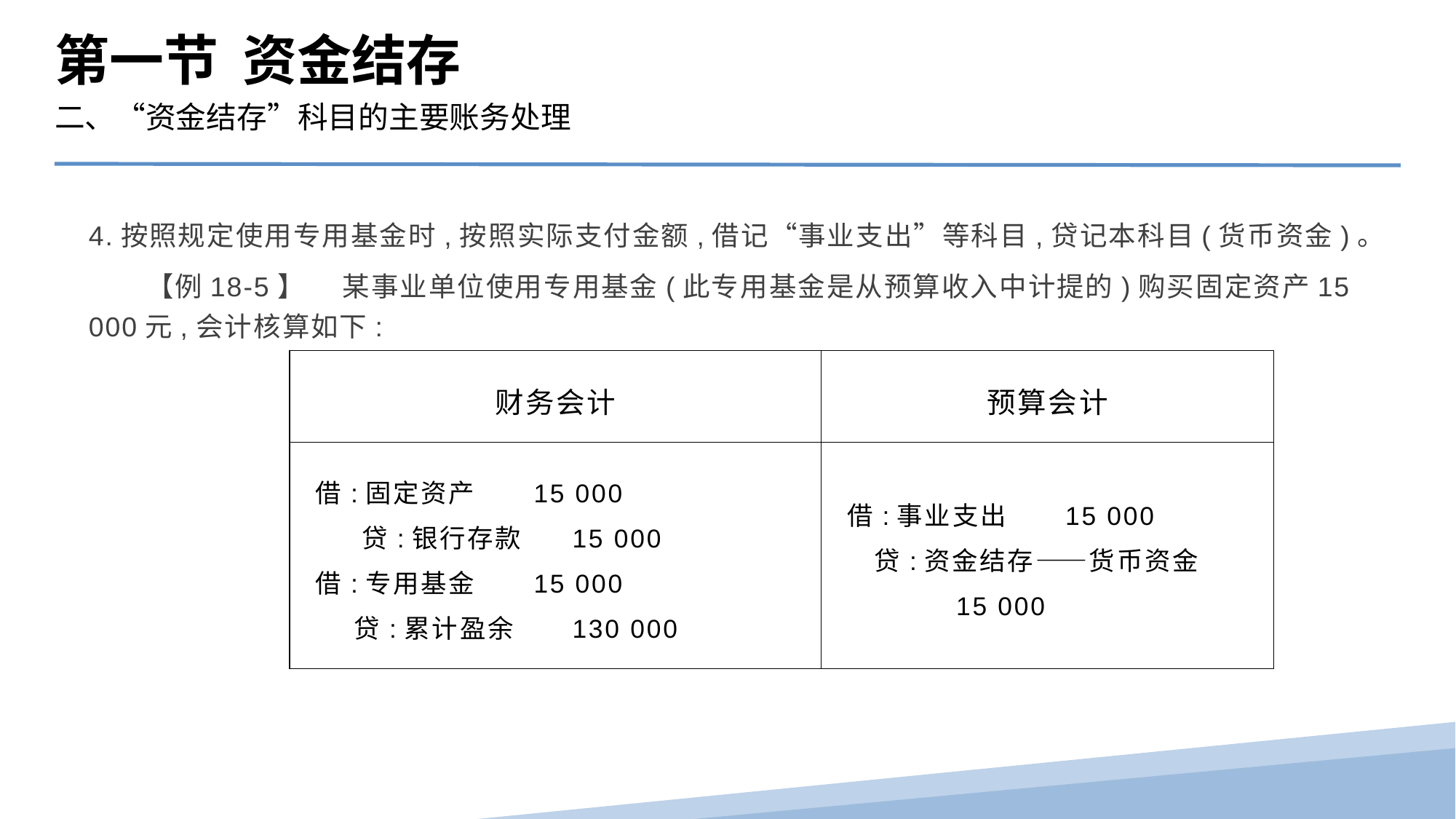

第一节  资金结存
二、“资金结存”科目的主要账务处理
4.按照规定使用专用基金时,按照实际支付金额,借记“事业支出”等科目,贷记本科目(货币资金)。
　　【例18-5】　 某事业单位使用专用基金(此专用基金是从预算收入中计提的)购买固定资产15 000元,会计核算如下:
| 财务会计 | 预算会计 |
| --- | --- |
| 借:固定资产 15 000 贷:银行存款 15 000 借:专用基金 15 000 贷:累计盈余 130 000 | 借:事业支出 15 000 贷:资金结存——货币资金 15 000 |